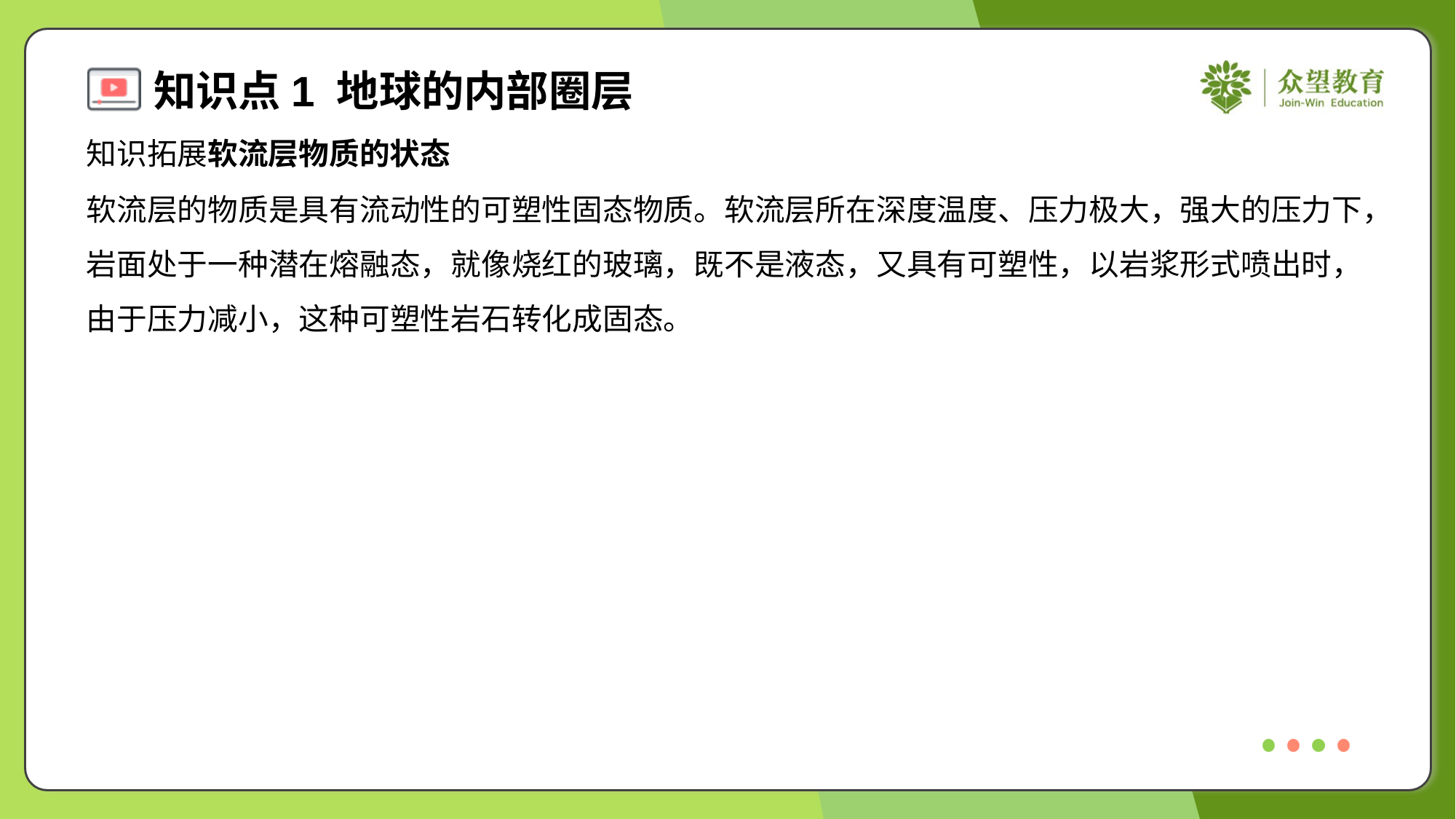

知识拓展软流层物质的状态
软流层的物质是具有流动性的可塑性固态物质。软流层所在深度温度、压力极大，强大的压力下，
岩面处于一种潜在熔融态，就像烧红的玻璃，既不是液态，又具有可塑性，以岩浆形式喷出时，
由于压力减小，这种可塑性岩石转化成固态。